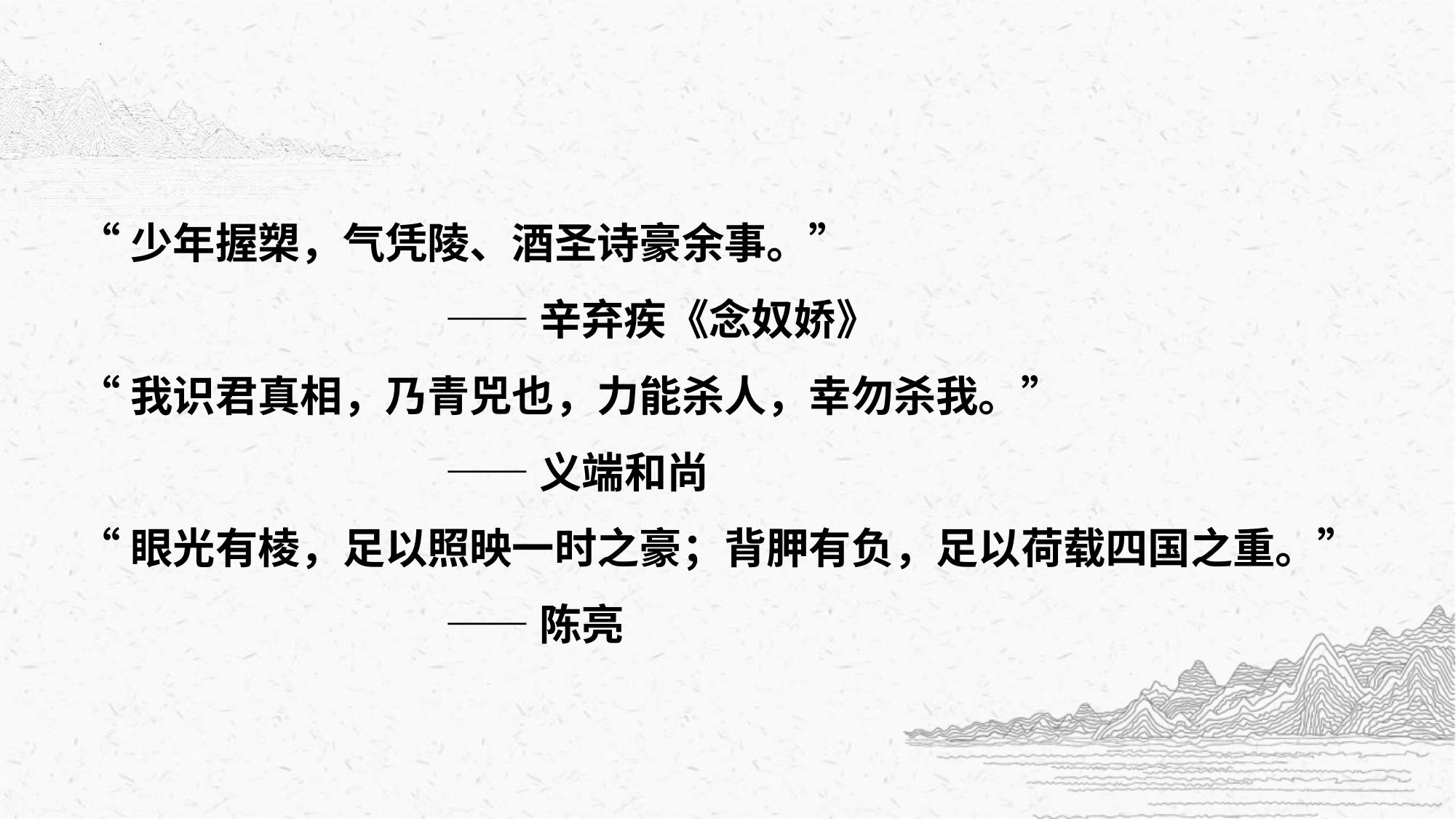

“少年握槊，气凭陵、酒圣诗豪余事。”
                                      ——辛弃疾《念奴娇》
“我识君真相，乃青兕也，力能杀人，幸勿杀我。”
                                      ——义端和尚
“眼光有棱，足以照映一时之豪；背胛有负，足以荷载四国之重。”
                                      ——陈亮